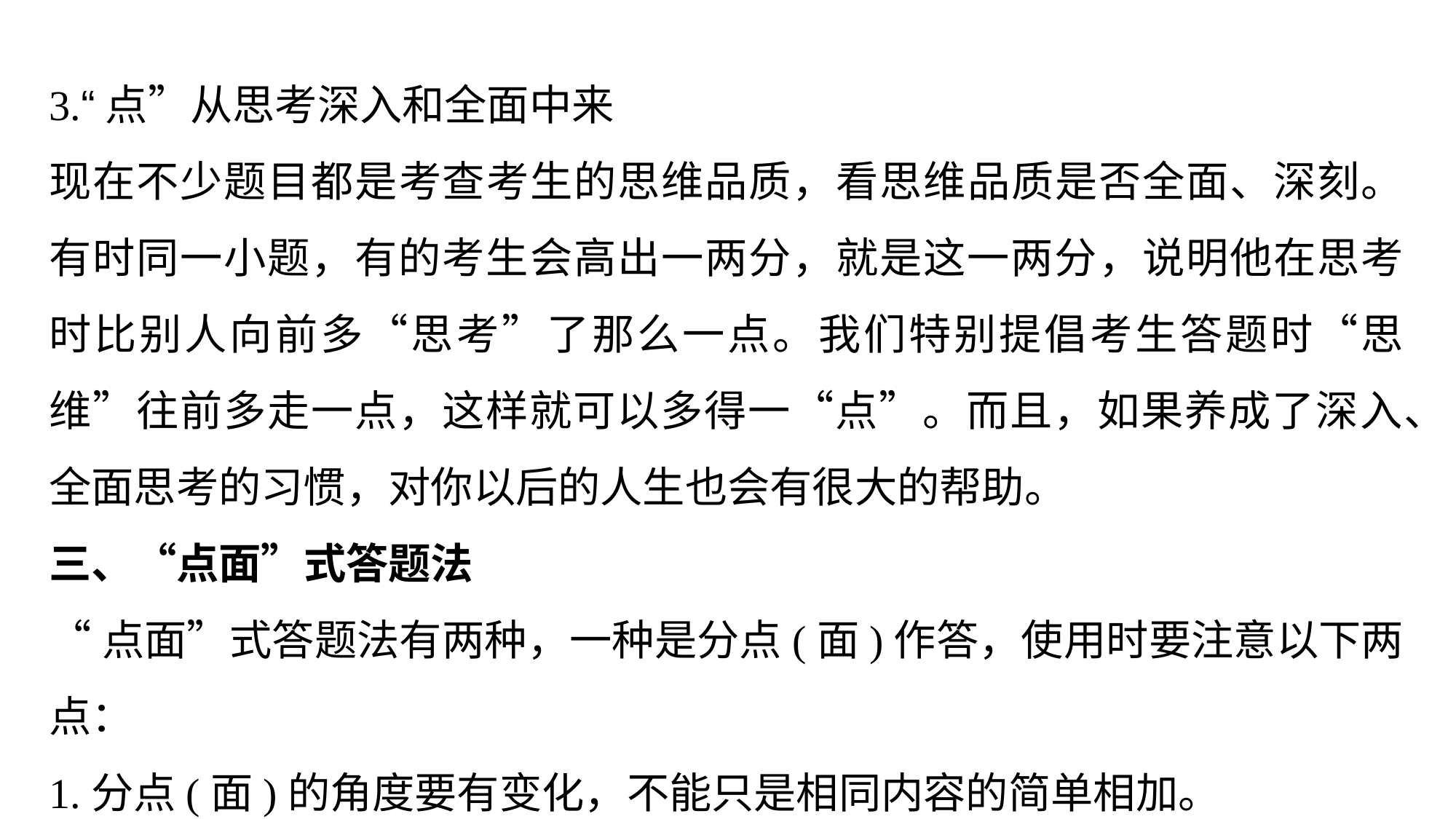

3.“点”从思考深入和全面中来
现在不少题目都是考查考生的思维品质，看思维品质是否全面、深刻。有时同一小题，有的考生会高出一两分，就是这一两分，说明他在思考时比别人向前多“思考”了那么一点。我们特别提倡考生答题时“思维”往前多走一点，这样就可以多得一“点”。而且，如果养成了深入、全面思考的习惯，对你以后的人生也会有很大的帮助。
三、“点面”式答题法
“点面”式答题法有两种，一种是分点(面)作答，使用时要注意以下两点：
1.分点(面)的角度要有变化，不能只是相同内容的简单相加。